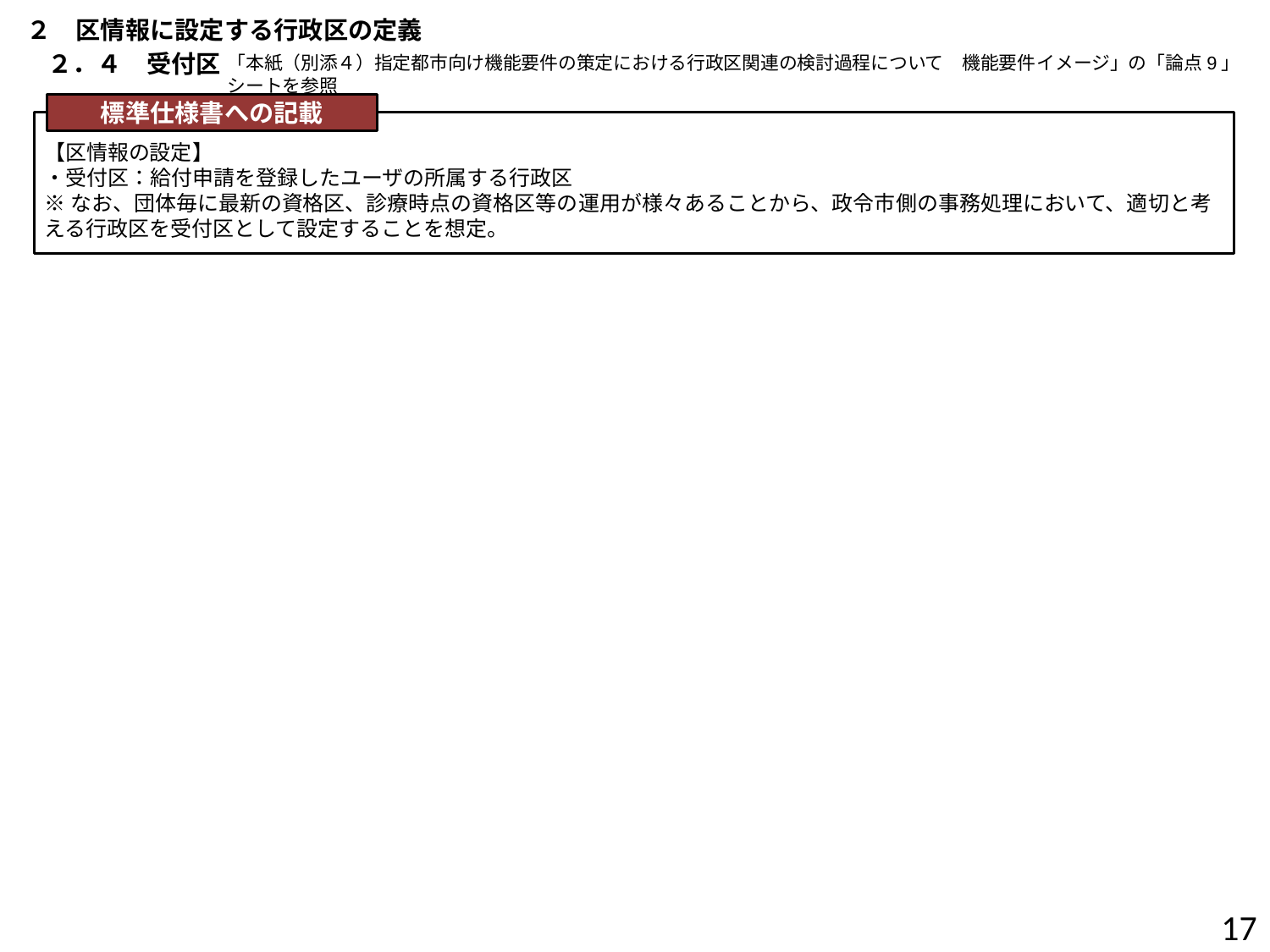

２　区情報に設定する行政区の定義
２．４　受付区
「本紙（別添４）指定都市向け機能要件の策定における行政区関連の検討過程について　機能要件イメージ」の「論点9」シートを参照
標準仕様書への記載

【区情報の設定】
・受付区：給付申請を登録したユーザの所属する行政区
※なお、団体毎に最新の資格区、診療時点の資格区等の運用が様々あることから、政令市側の事務処理において、適切と考える行政区を受付区として設定することを想定。
17